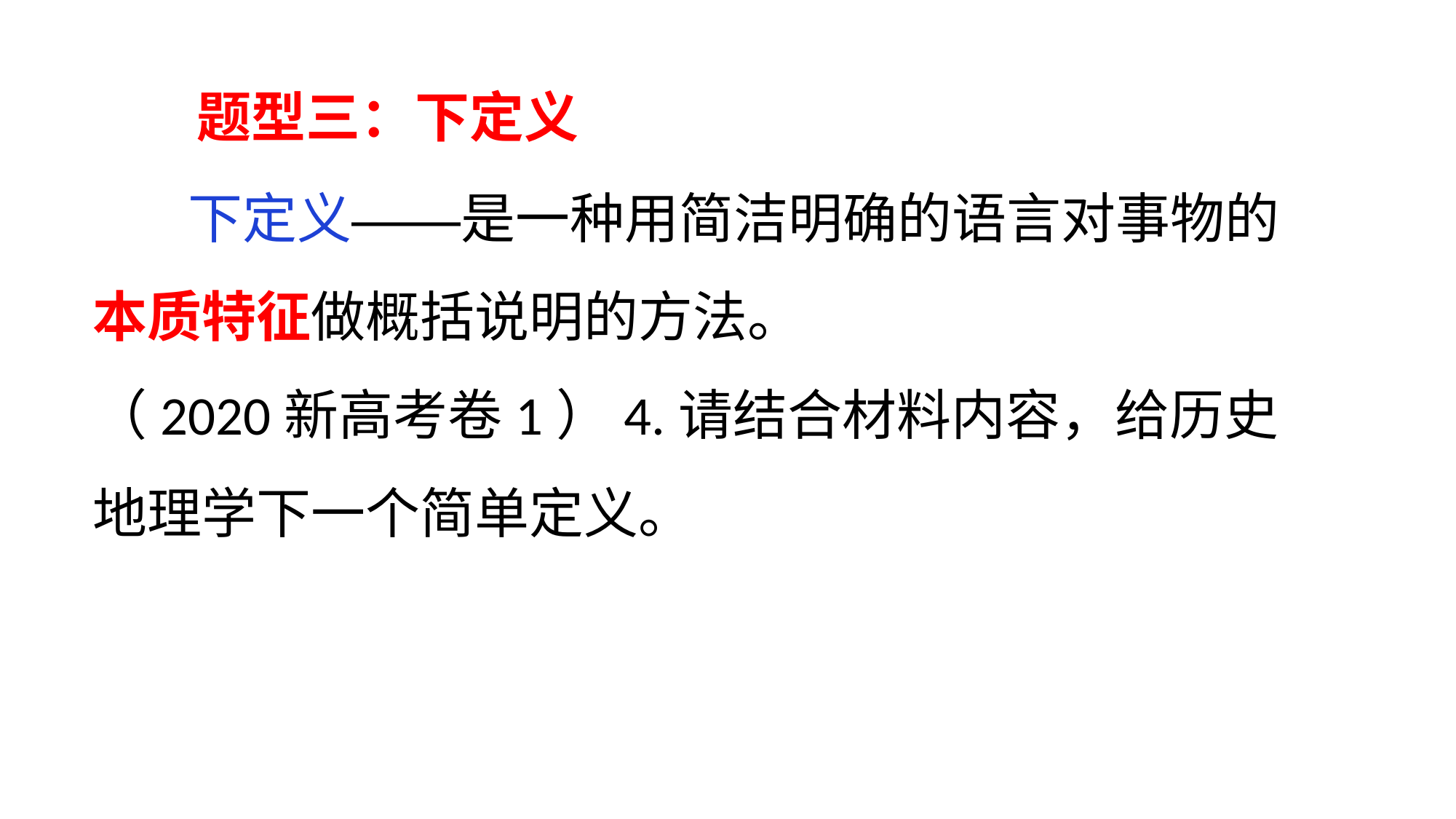

题型三：下定义
      下定义——是一种用简洁明确的语言对事物的本质特征做概括说明的方法。
（2020新高考卷1）4.请结合材料内容，给历史地理学下一个简单定义。